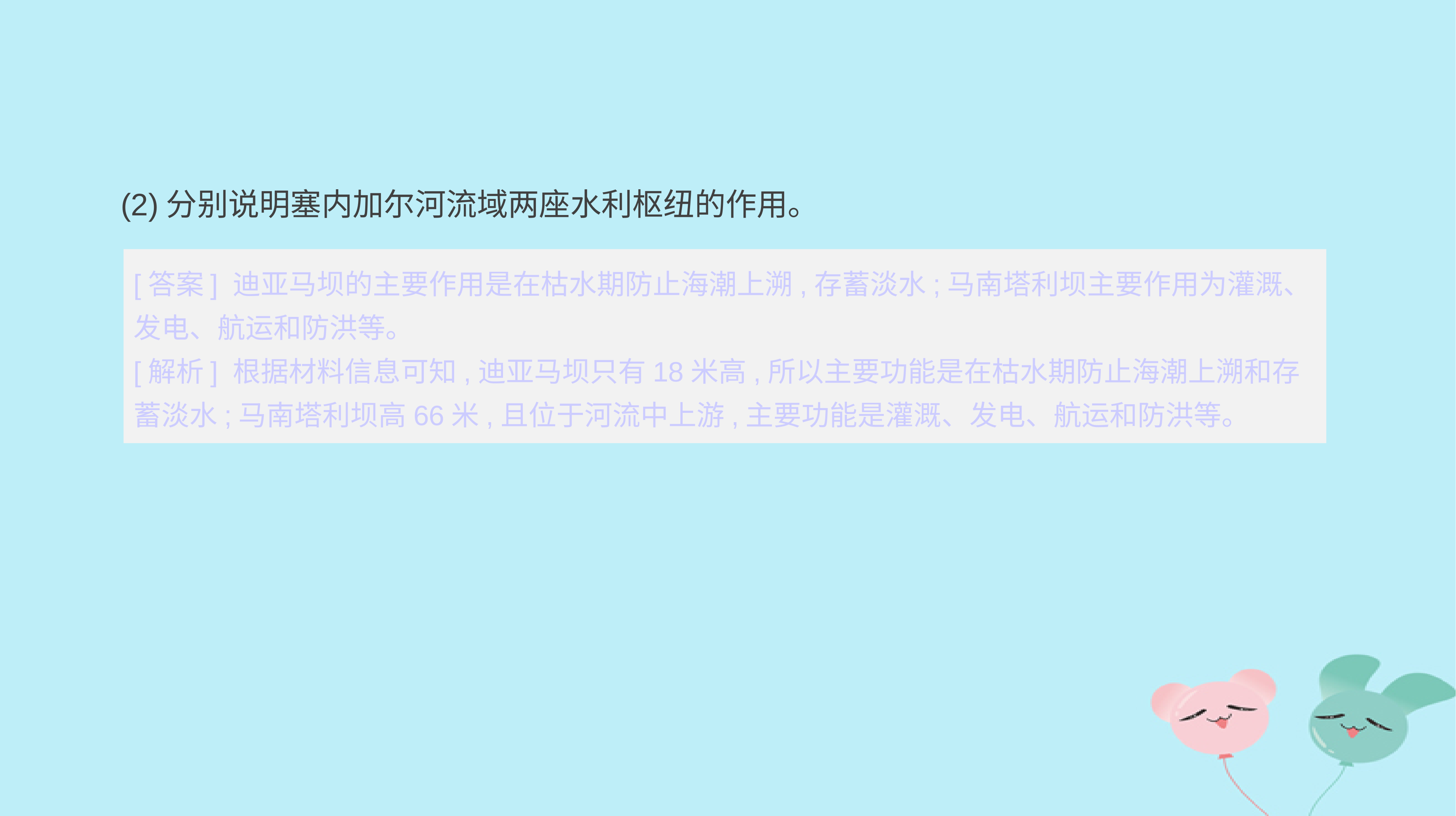

(2)分别说明塞内加尔河流域两座水利枢纽的作用。

[答案] 迪亚马坝的主要作用是在枯水期防止海潮上溯,存蓄淡水;马南塔利坝主要作用为灌溉、发电、航运和防洪等。
[解析] 根据材料信息可知,迪亚马坝只有18米高,所以主要功能是在枯水期防止海潮上溯和存蓄淡水;马南塔利坝高66米,且位于河流中上游,主要功能是灌溉、发电、航运和防洪等。